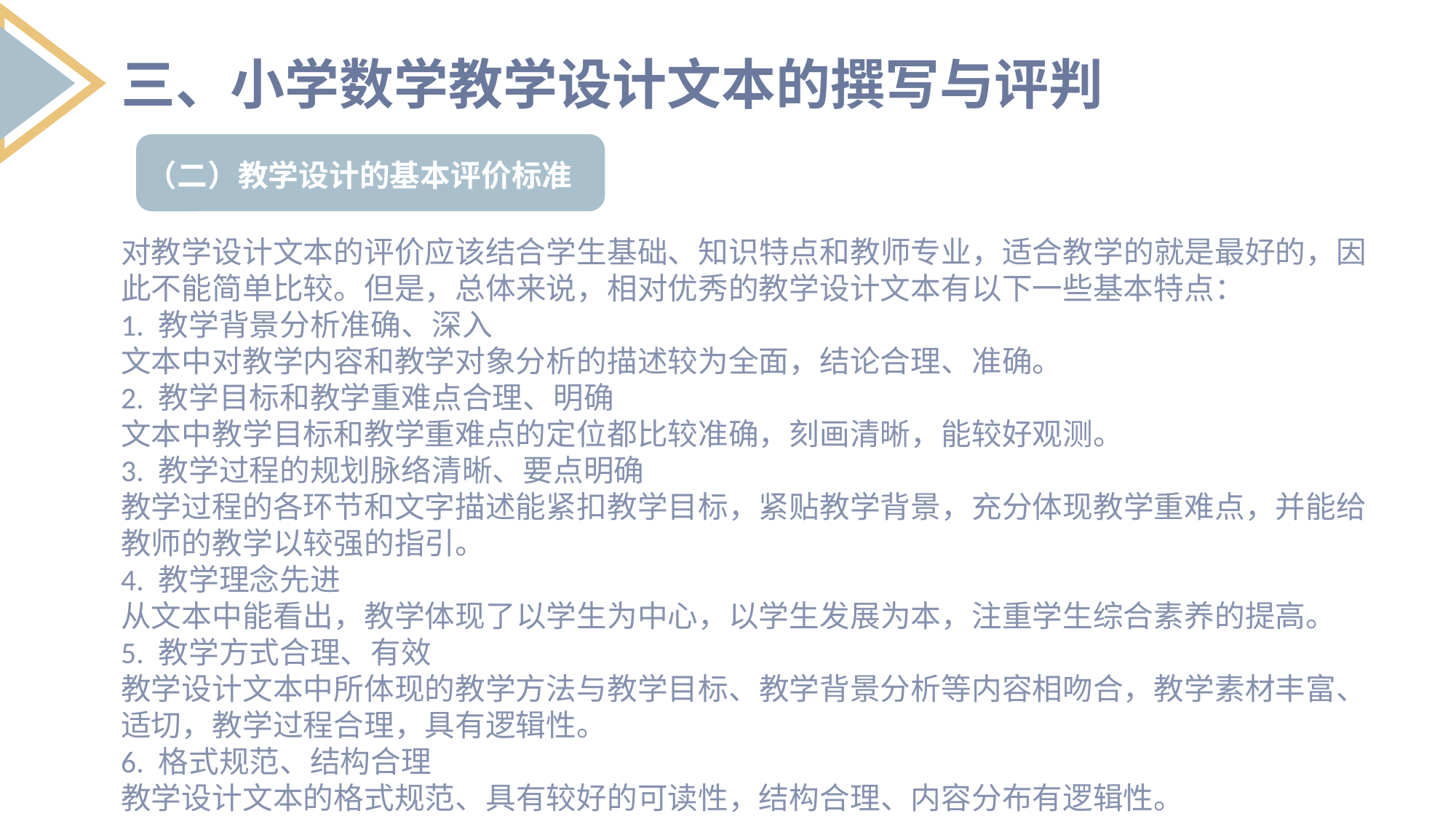

三、小学数学教学设计文本的撰写与评判

（二）教学设计的基本评价标准
对教学设计文本的评价应该结合学生基础、知识特点和教师专业，适合教学的就是最好的，因此不能简单比较。但是，总体来说，相对优秀的教学设计文本有以下一些基本特点：
1. 教学背景分析准确、深入
文本中对教学内容和教学对象分析的描述较为全面，结论合理、准确。
2. 教学目标和教学重难点合理、明确
文本中教学目标和教学重难点的定位都比较准确，刻画清晰，能较好观测。
3. 教学过程的规划脉络清晰、要点明确
教学过程的各环节和文字描述能紧扣教学目标，紧贴教学背景，充分体现教学重难点，并能给教师的教学以较强的指引。
4. 教学理念先进
从文本中能看出，教学体现了以学生为中心，以学生发展为本，注重学生综合素养的提高。
5. 教学方式合理、有效
教学设计文本中所体现的教学方法与教学目标、教学背景分析等内容相吻合，教学素材丰富、适切，教学过程合理，具有逻辑性。
6. 格式规范、结构合理
教学设计文本的格式规范、具有较好的可读性，结构合理、内容分布有逻辑性。
列出要点